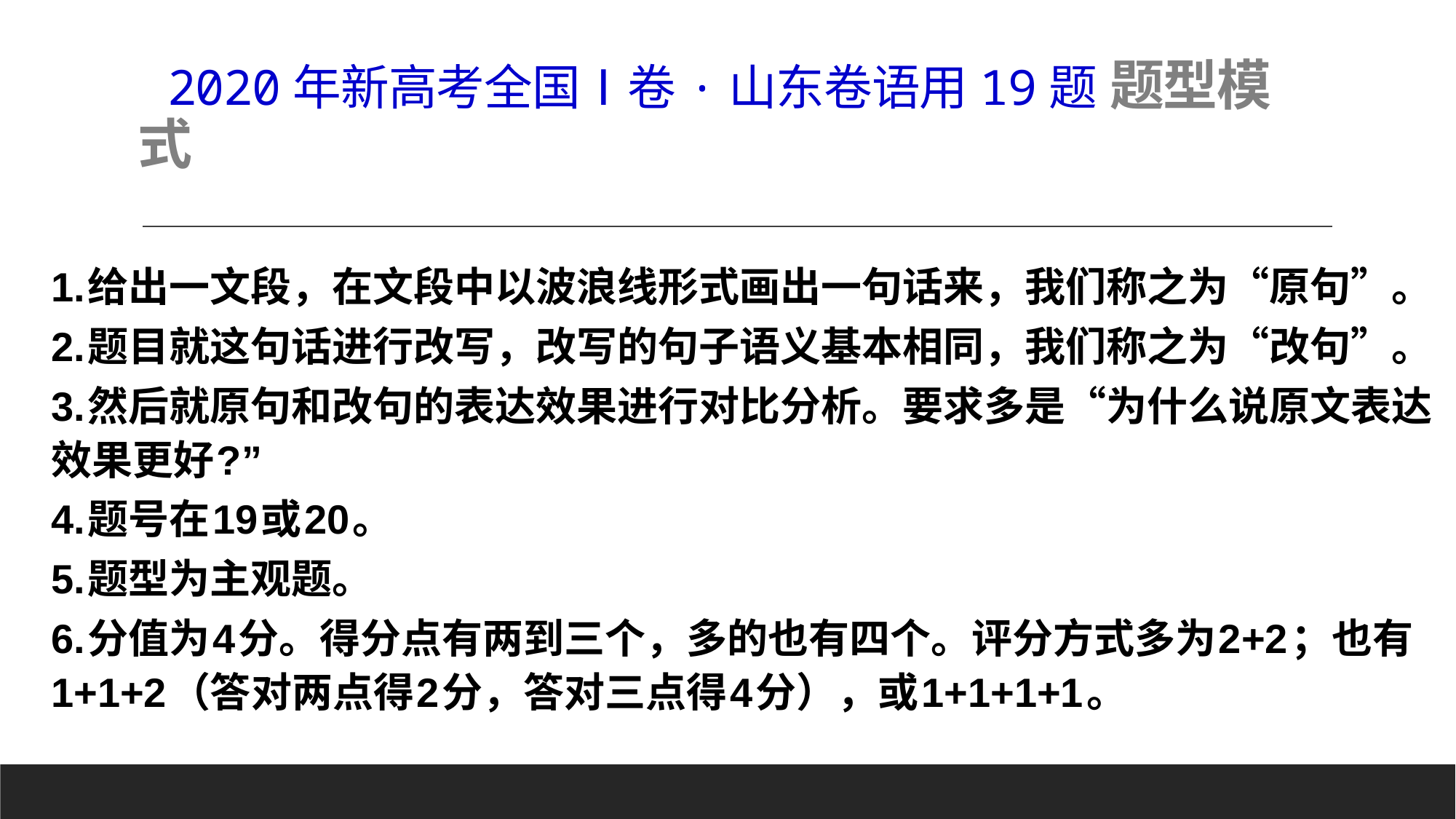

# 2020年新高考全国Ⅰ卷·山东卷语用19题 题型模式

1.给出一文段，在文段中以波浪线形式画出一句话来，我们称之为“原句”。
2.题目就这句话进行改写，改写的句子语义基本相同，我们称之为“改句”。
3.然后就原句和改句的表达效果进行对比分析。要求多是“为什么说原文表达效果更好?”
4.题号在19或20。
5.题型为主观题。
6.分值为4分。得分点有两到三个，多的也有四个。评分方式多为2+2；也有1+1+2（答对两点得2分，答对三点得4分），或1+1+1+1。